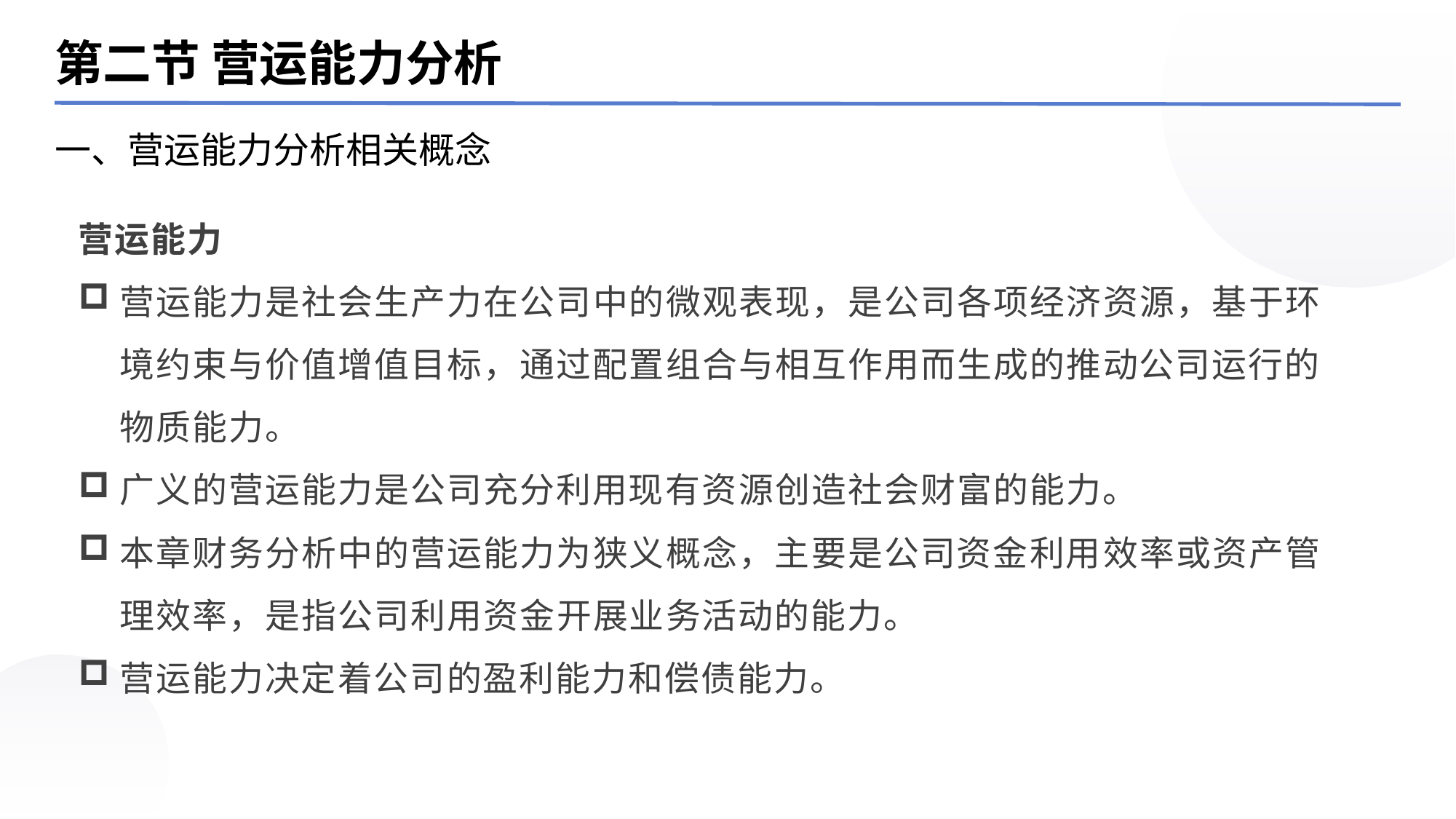

第二节 营运能力分析
一、营运能力分析相关概念
营运能力
营运能力是社会生产力在公司中的微观表现，是公司各项经济资源，基于环境约束与价值增值目标，通过配置组合与相互作用而生成的推动公司运行的物质能力。
广义的营运能力是公司充分利用现有资源创造社会财富的能力。
本章财务分析中的营运能力为狭义概念，主要是公司资金利用效率或资产管理效率，是指公司利用资金开展业务活动的能力。
营运能力决定着公司的盈利能力和偿债能力。

38